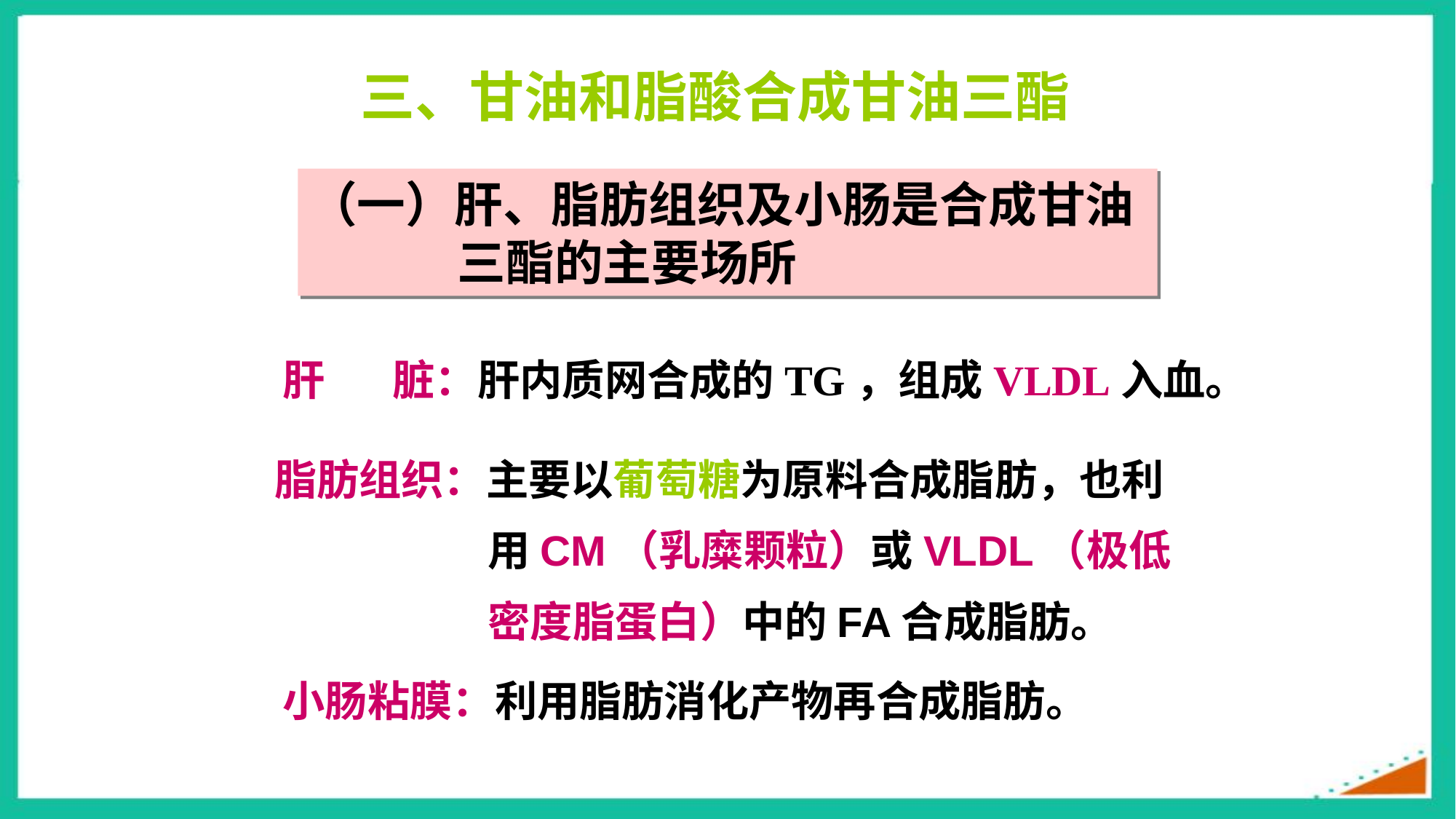

三、甘油和脂酸合成甘油三酯
（一）肝、脂肪组织及小肠是合成甘油三酯的主要场所
肝       脏：肝内质网合成的TG，组成VLDL入血。
脂肪组织：主要以葡萄糖为原料合成脂肪，也利用CM（乳糜颗粒）或VLDL（极低密度脂蛋白）中的FA合成脂肪。
小肠粘膜：利用脂肪消化产物再合成脂肪。